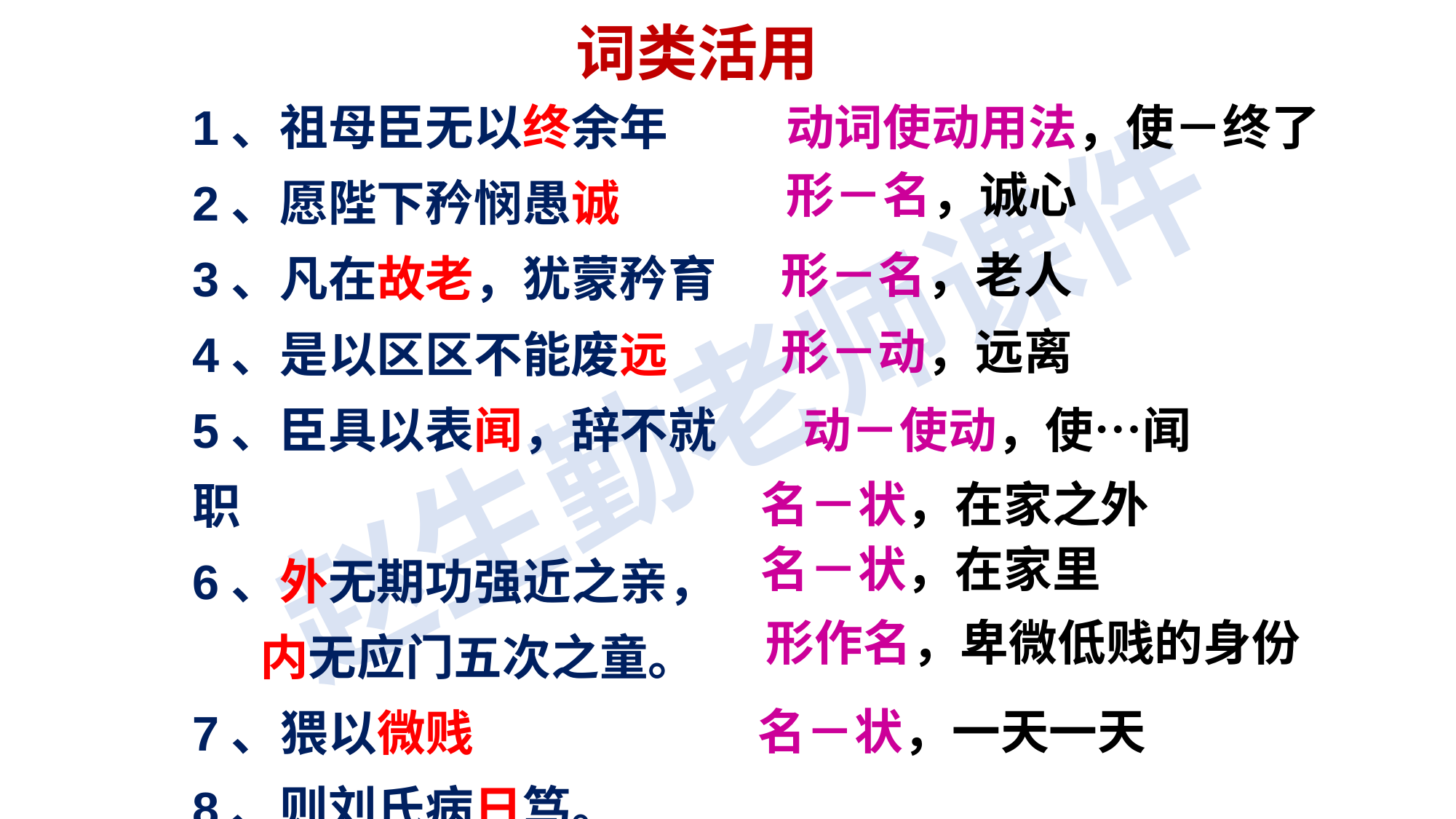

词类活用

1、祖母臣无以终余年
2、愿陛下矜悯愚诚
3、凡在故老，犹蒙矜育
4、是以区区不能废远
5、臣具以表闻，辞不就职
6、外无期功强近之亲，
     内无应门五次之童。
7、猥以微贱
8、则刘氏病日笃。
动词使动用法，使－终了
形－名，诚心
形－名，老人
形－动，远离
动－使动，使…闻
名－状，在家之外
名－状，在家里
形作名，卑微低贱的身份
名－状，一天一天